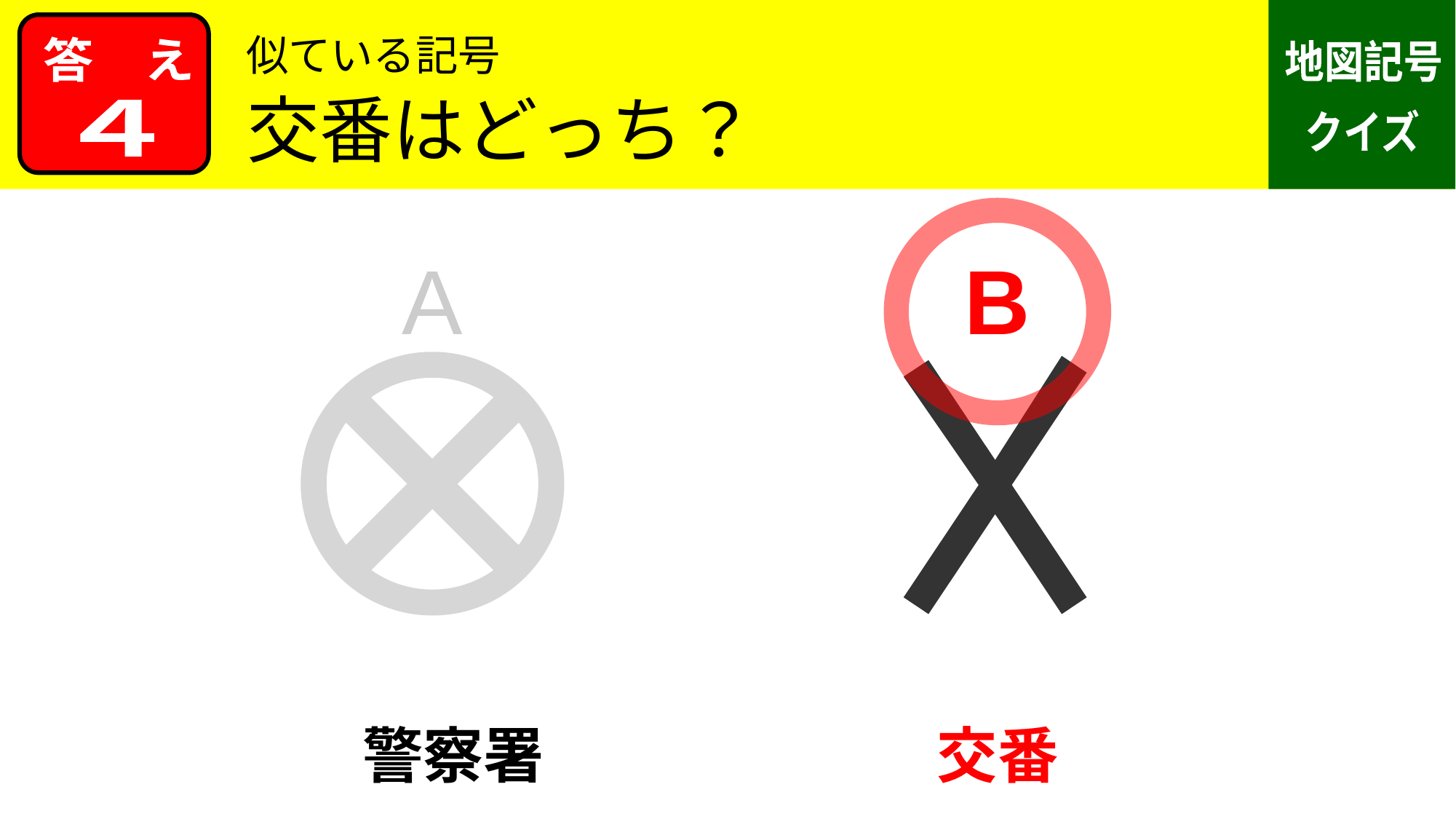

似ている記号
交番はどっち？
４

A
B

警察署
交番